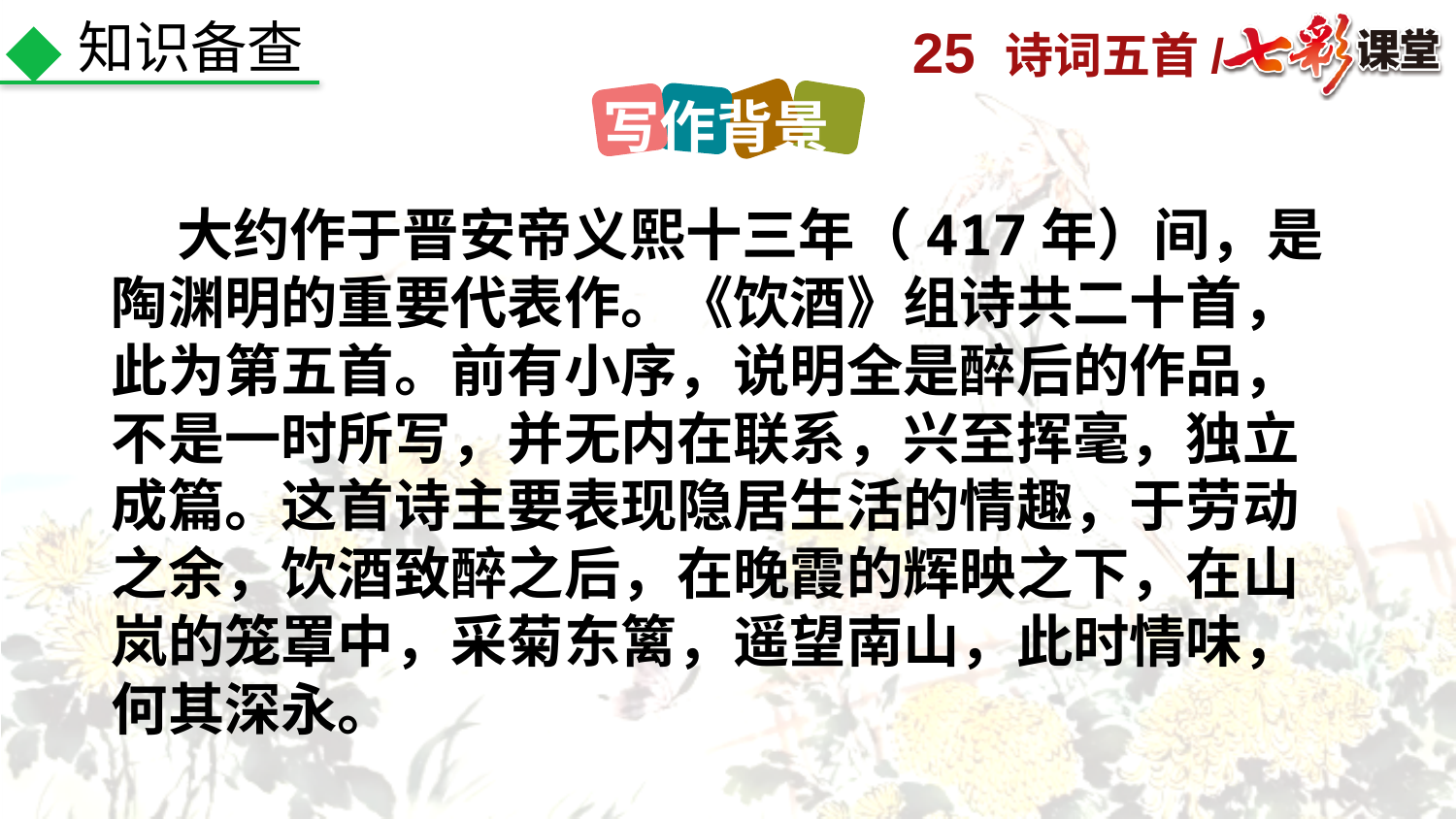

知识备查

写作背景

    大约作于晋安帝义熙十三年（417年）间，是陶渊明的重要代表作。《饮酒》组诗共二十首，此为第五首。前有小序，说明全是醉后的作品，不是一时所写，并无内在联系，兴至挥毫，独立成篇。这首诗主要表现隐居生活的情趣，于劳动之余，饮酒致醉之后，在晚霞的辉映之下，在山岚的笼罩中，采菊东篱，遥望南山，此时情味，何其深永。